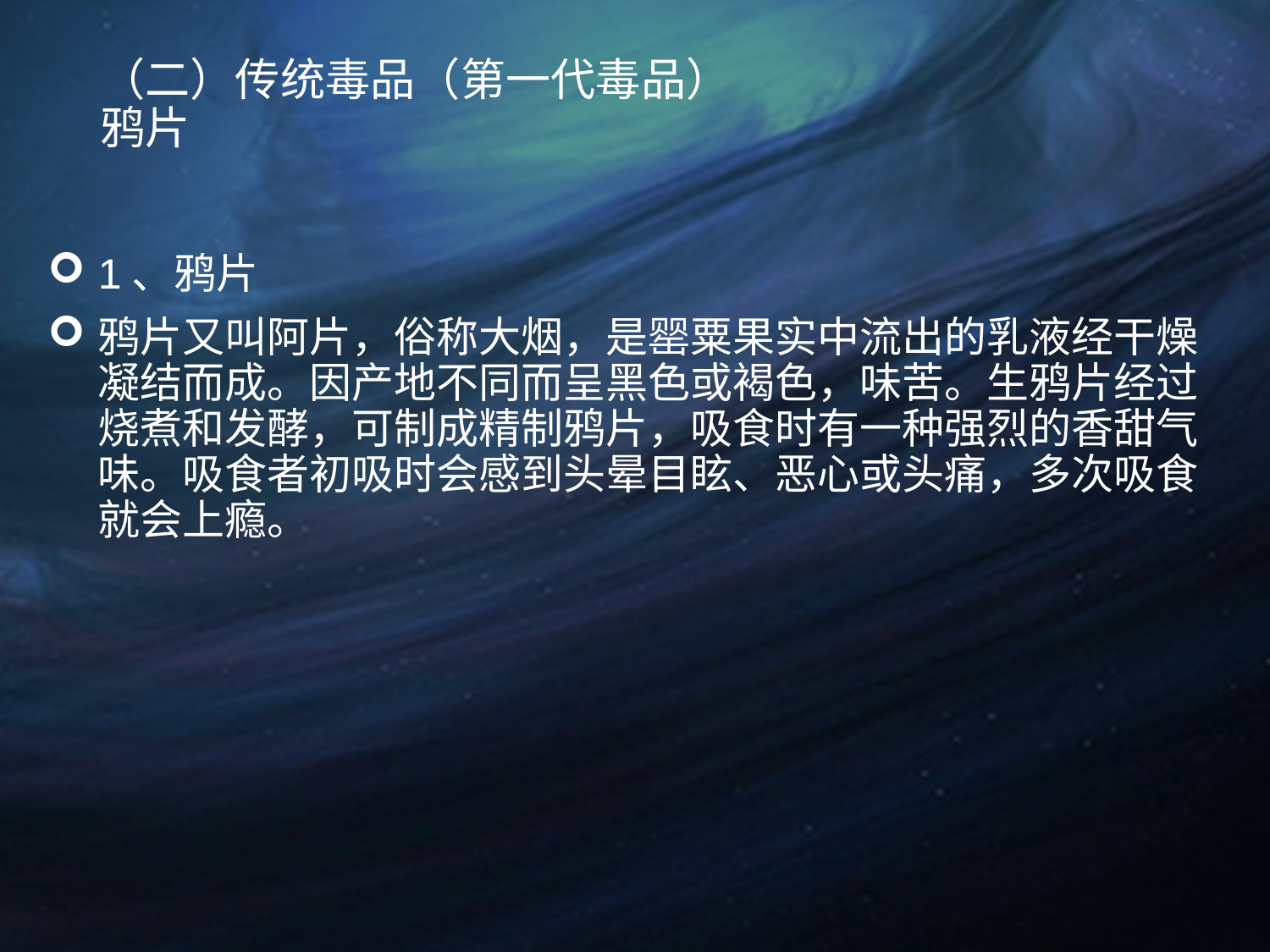

# （二）传统毒品（第一代毒品） 鸦片
1、鸦片
鸦片又叫阿片，俗称大烟，是罂粟果实中流出的乳液经干燥凝结而成。因产地不同而呈黑色或褐色，味苦。生鸦片经过烧煮和发酵，可制成精制鸦片，吸食时有一种强烈的香甜气味。吸食者初吸时会感到头晕目眩、恶心或头痛，多次吸食就会上瘾。